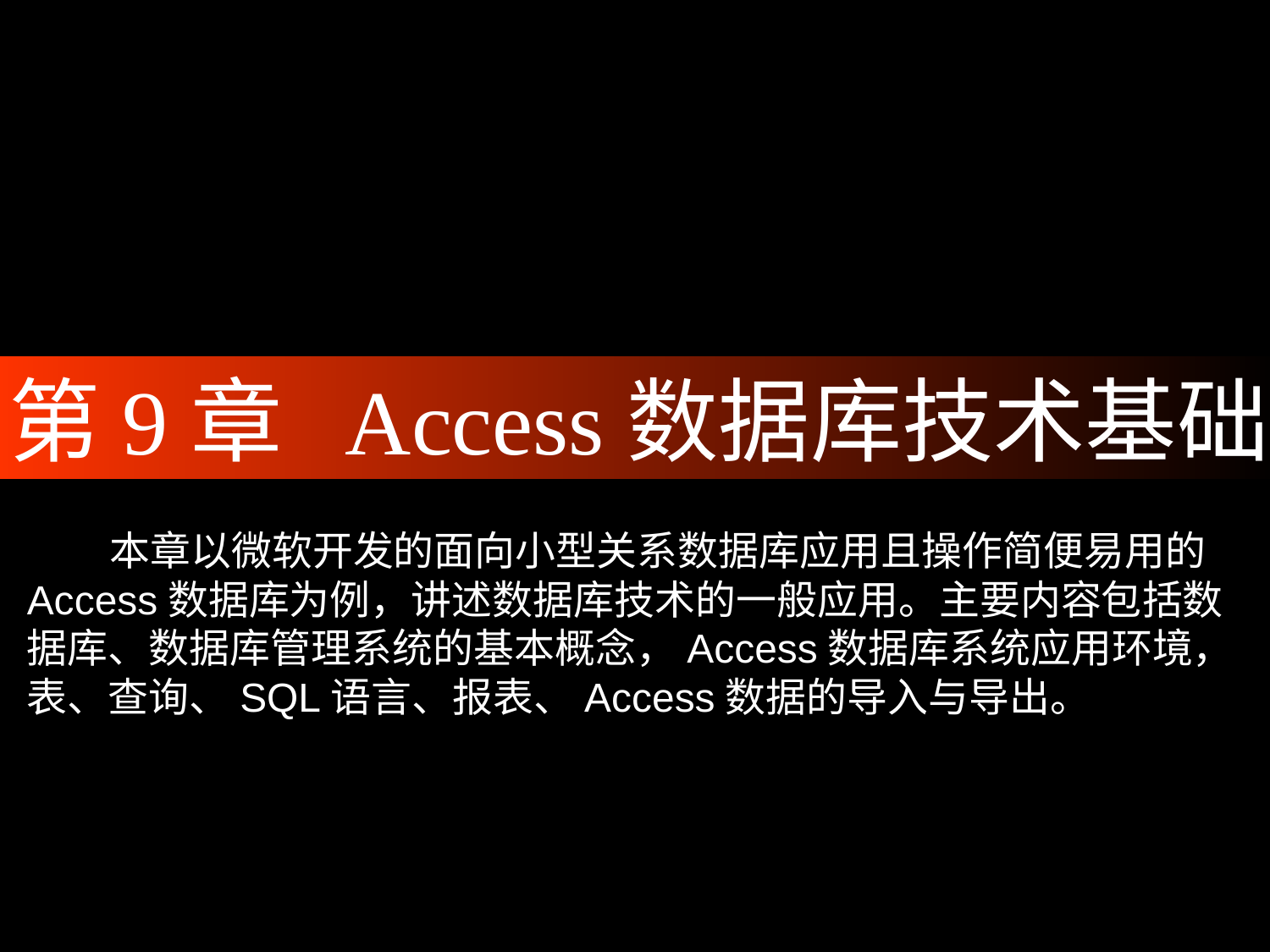

第9章  Access数据库技术基础
        本章以微软开发的面向小型关系数据库应用且操作简便易用的Access数据库为例，讲述数据库技术的一般应用。主要内容包括数据库、数据库管理系统的基本概念，Access数据库系统应用环境，表、查询、SQL语言、报表、Access数据的导入与导出。